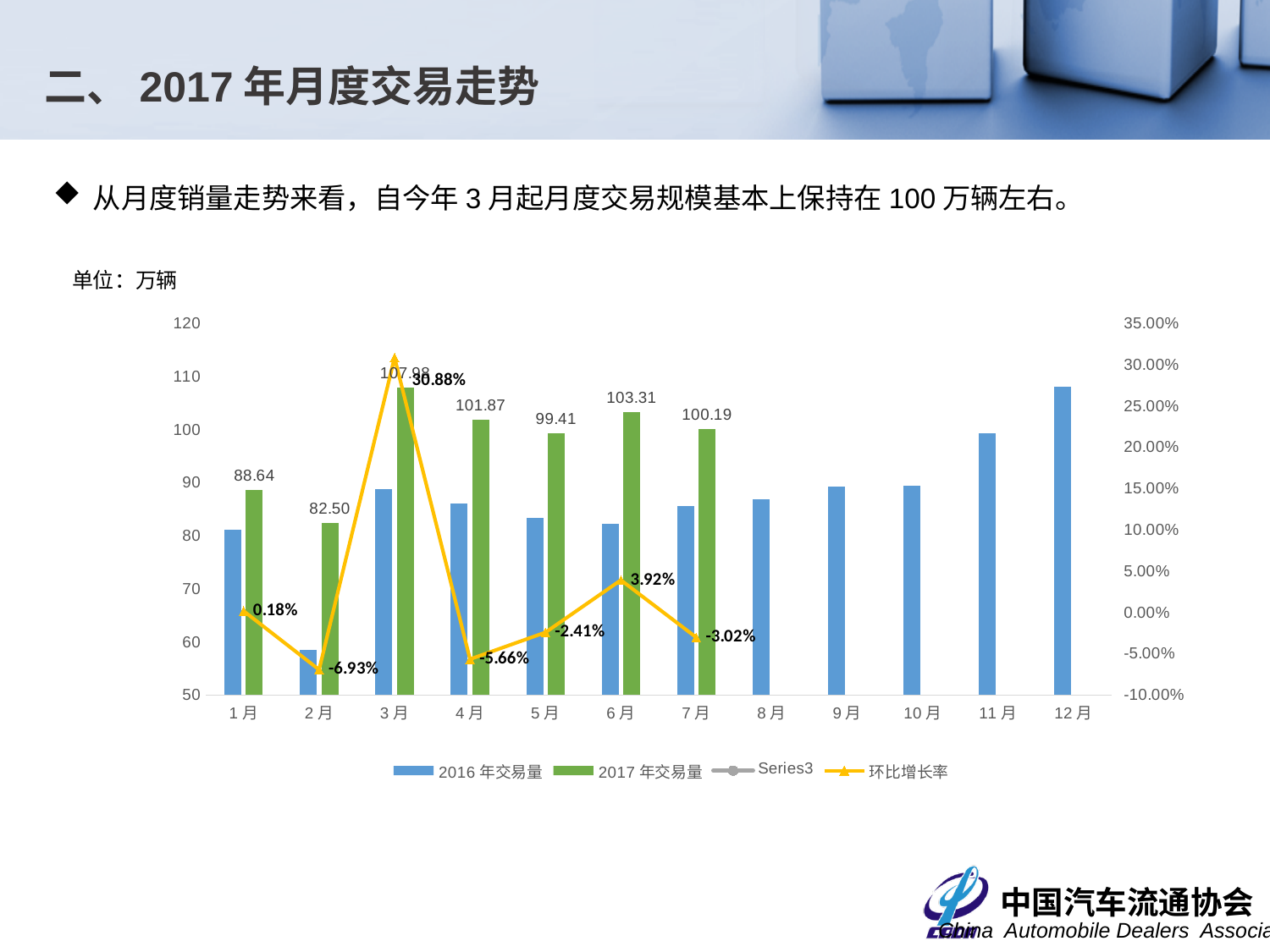

二、2017年月度交易走势
从月度销量走势来看，自今年3月起月度交易规模基本上保持在100万辆左右。
单位：万辆

### Chart

| Category | 2016年交易量 | 2017年交易量 |  | 环比增长率 |
|---|---|---|---|---|
| 1月 | 81.23 | 88.64 | None | 0.0018000000000000021 |
| 2月 | 58.43 | 82.5 | None | -0.06926895306859204 |
| 3月 | 88.81 | 107.98 | None | 0.3088484848484854 |
| 4月 | 86.13 | 101.86999999999999 | None | -0.056584552694943446 |
| 5月 | 83.38 | 99.41000000000003 | None | -0.024148424462550378 |
| 6月 | 82.34 | 103.31 | None | 0.03923146564731921 |
| 7月 | 85.7 | 100.19 | None | -0.030200367824992823 |
| 8月 | 86.97 | None | None | None |
| 9月 | 89.3 | None | None | None |
| 10月 | 89.46000000000002 | None | None | None |
| 11月 | 99.3544 | None | None | None |
| 12月 | 108.11999999999999 | None | None | None |